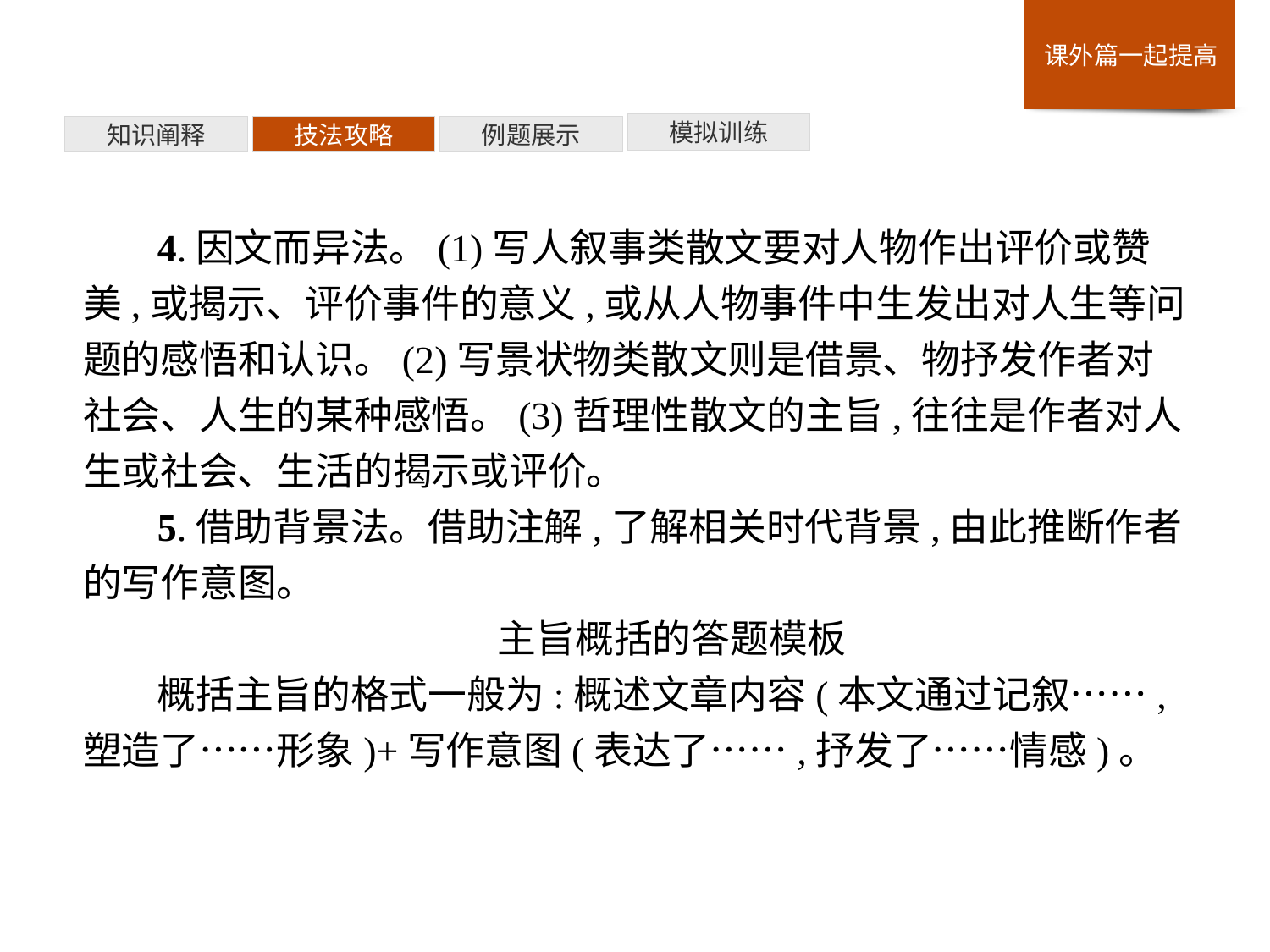

模拟训练
例题展示
技法攻略
知识阐释
4.因文而异法。(1)写人叙事类散文要对人物作出评价或赞美,或揭示、评价事件的意义,或从人物事件中生发出对人生等问题的感悟和认识。(2)写景状物类散文则是借景、物抒发作者对社会、人生的某种感悟。(3)哲理性散文的主旨,往往是作者对人生或社会、生活的揭示或评价。
5.借助背景法。借助注解,了解相关时代背景,由此推断作者的写作意图。
主旨概括的答题模板
概括主旨的格式一般为:概述文章内容(本文通过记叙……,塑造了……形象)+写作意图(表达了……,抒发了……情感)。